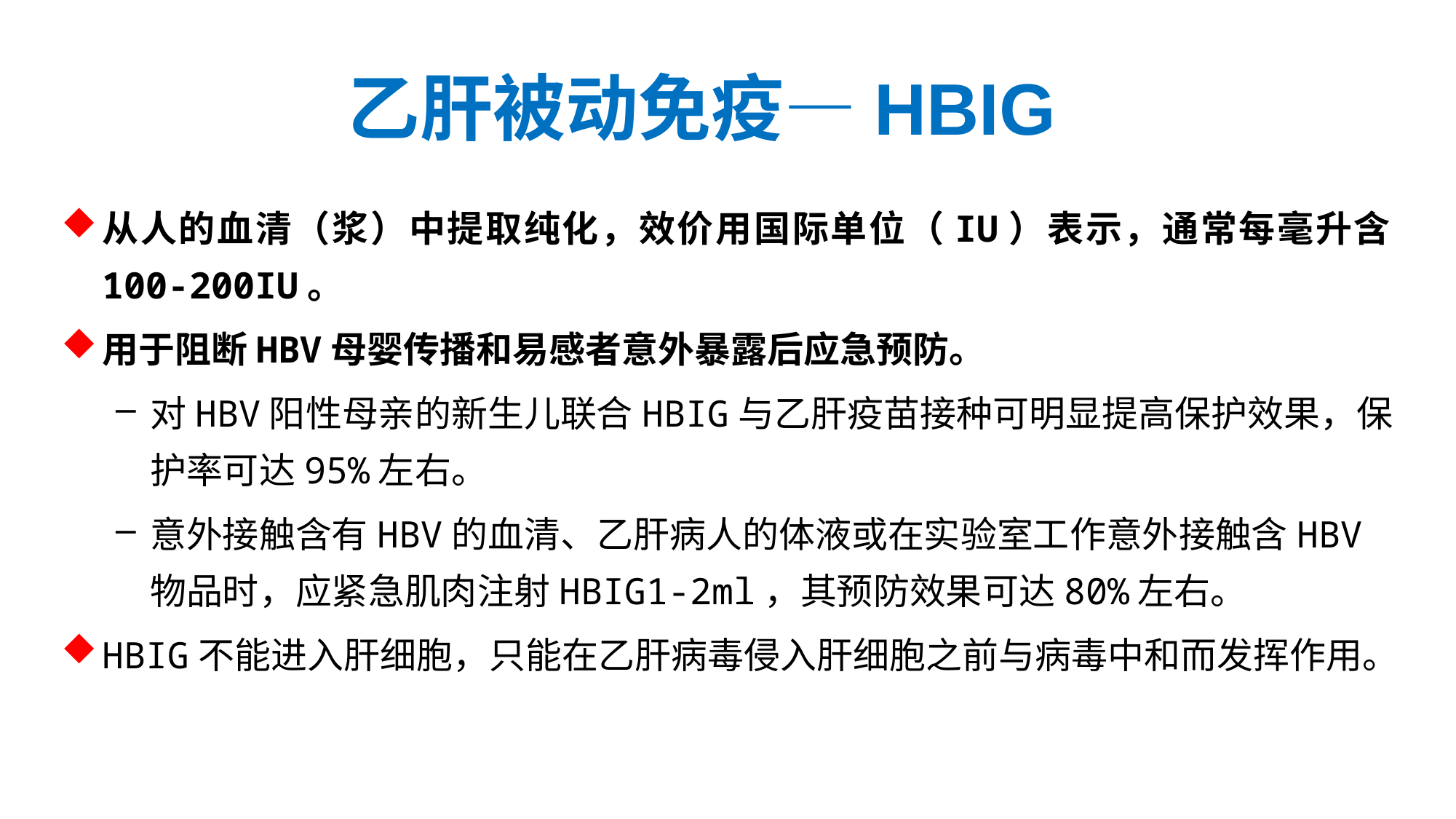

乙肝被动免疫—HBIG
从人的血清（浆）中提取纯化，效价用国际单位（IU）表示，通常每毫升含100-200IU。
用于阻断HBV母婴传播和易感者意外暴露后应急预防。
对HBV阳性母亲的新生儿联合HBIG与乙肝疫苗接种可明显提高保护效果，保护率可达95%左右。
意外接触含有HBV的血清、乙肝病人的体液或在实验室工作意外接触含HBV物品时，应紧急肌肉注射HBIG1-2ml，其预防效果可达80%左右。
HBIG不能进入肝细胞，只能在乙肝病毒侵入肝细胞之前与病毒中和而发挥作用。